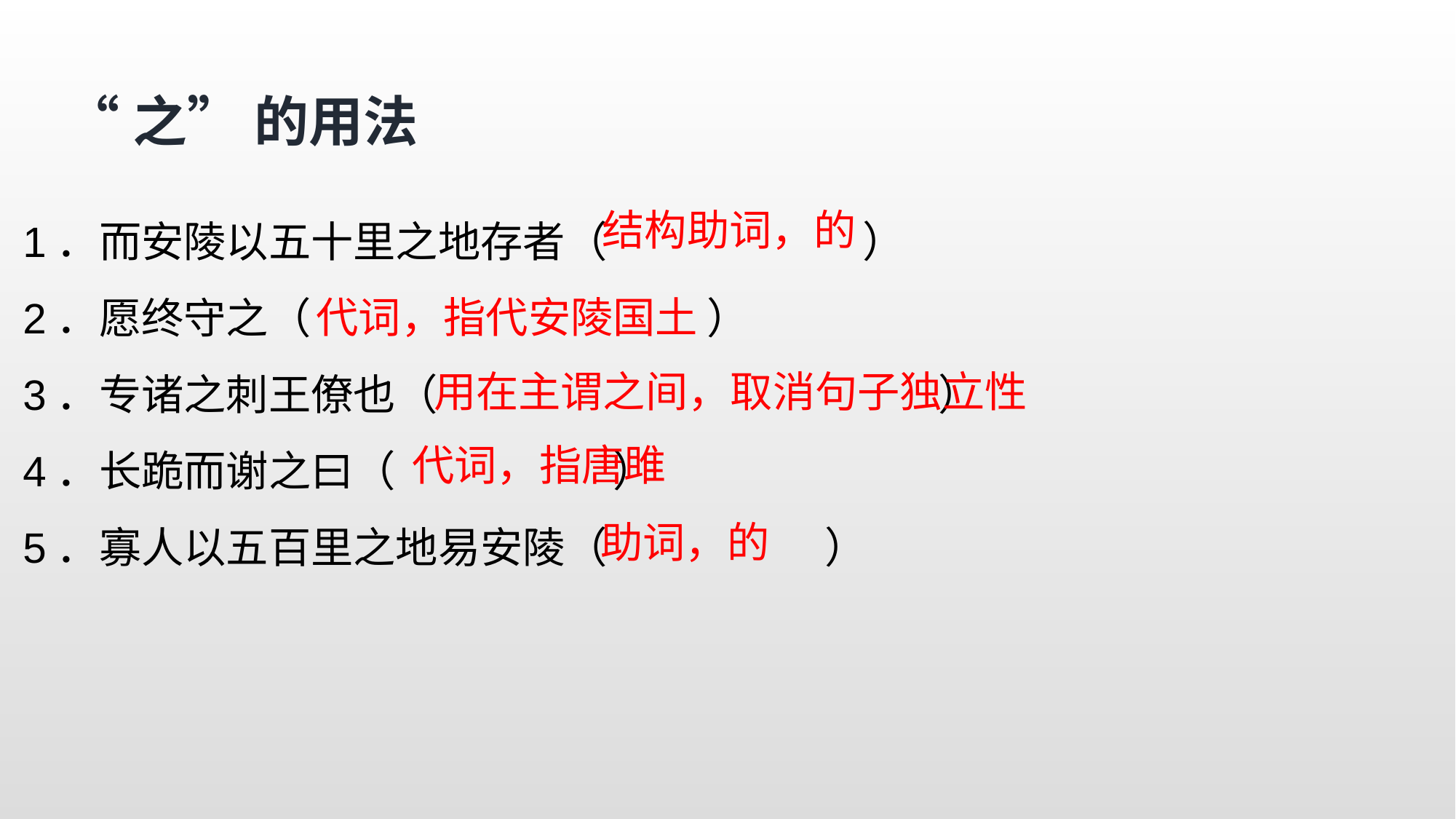

“之” 的用法
1．而安陵以五十里之地存者（                           ）
2．愿终守之（                                          ）
3．专诸之刺王僚也（                                                     ）
4．长跪而谢之曰（                       ）
5．寡人以五百里之地易安陵（                       ）
结构助词，的
代词，指代安陵国土
用在主谓之间，取消句子独立性
 代词，指唐雎
助词，的